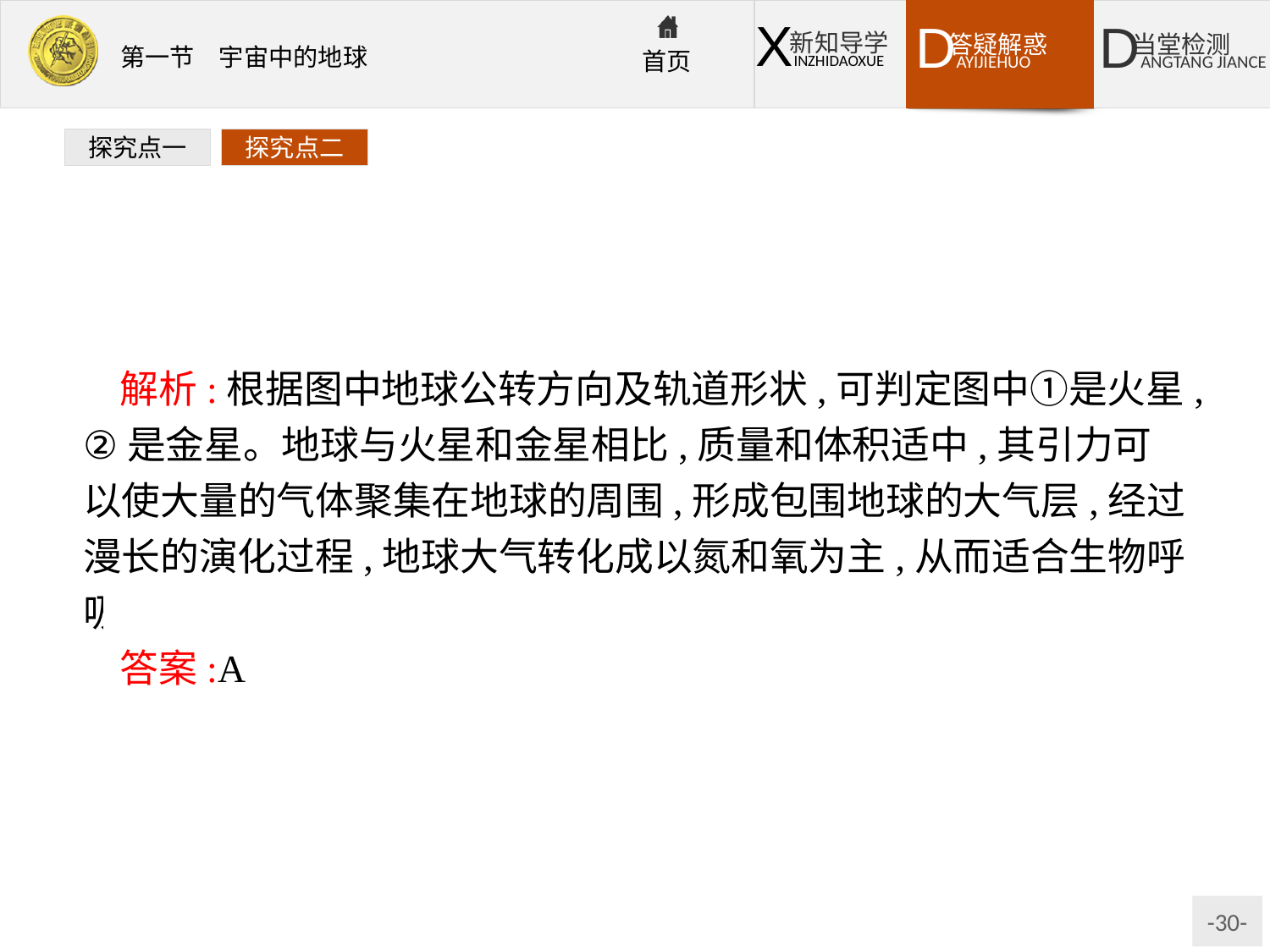

探究点一
探究点二
解析:根据图中地球公转方向及轨道形状,可判定图中①是火星,②是金星。地球与火星和金星相比,质量和体积适中,其引力可以使大量的气体聚集在地球的周围,形成包围地球的大气层,经过漫长的演化过程,地球大气转化成以氮和氧为主,从而适合生物呼吸。
答案:A